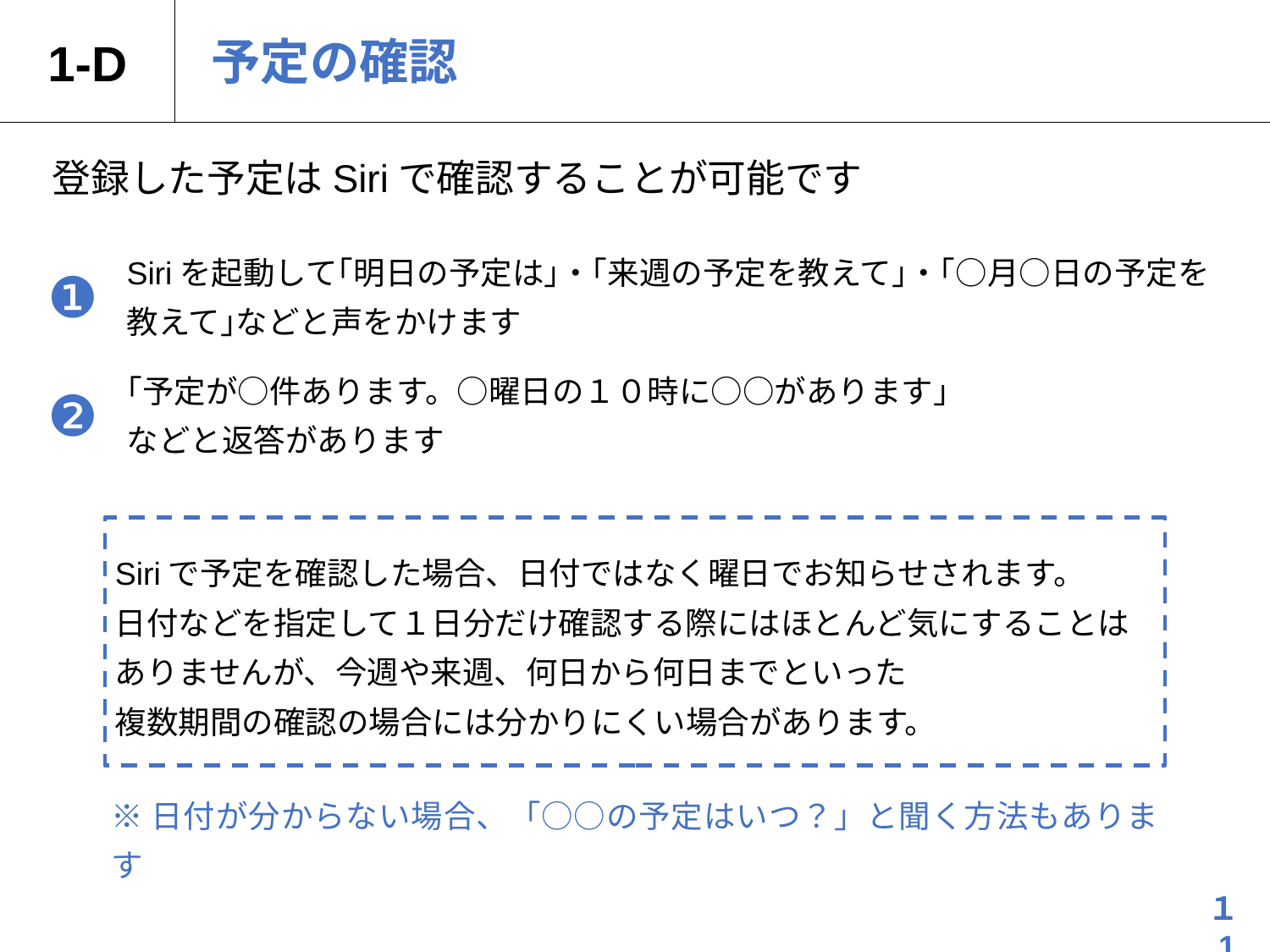

# 1-D
予定の確認
登録した予定はSiriで確認することが可能です
❶
Siriを起動して｢明日の予定は｣・｢来週の予定を教えて｣・｢○月○日の予定を
教えて｣などと声をかけます
❷
｢予定が○件あります。○曜日の１０時に○○があります｣
などと返答があります
Siriで予定を確認した場合、日付ではなく曜日でお知らせされます。
日付などを指定して１日分だけ確認する際にはほとんど気にすることはありませんが、今週や来週、何日から何日までといった
複数期間の確認の場合には分かりにくい場合があります。
※日付が分からない場合、「○○の予定はいつ？」と聞く方法もあります
１1